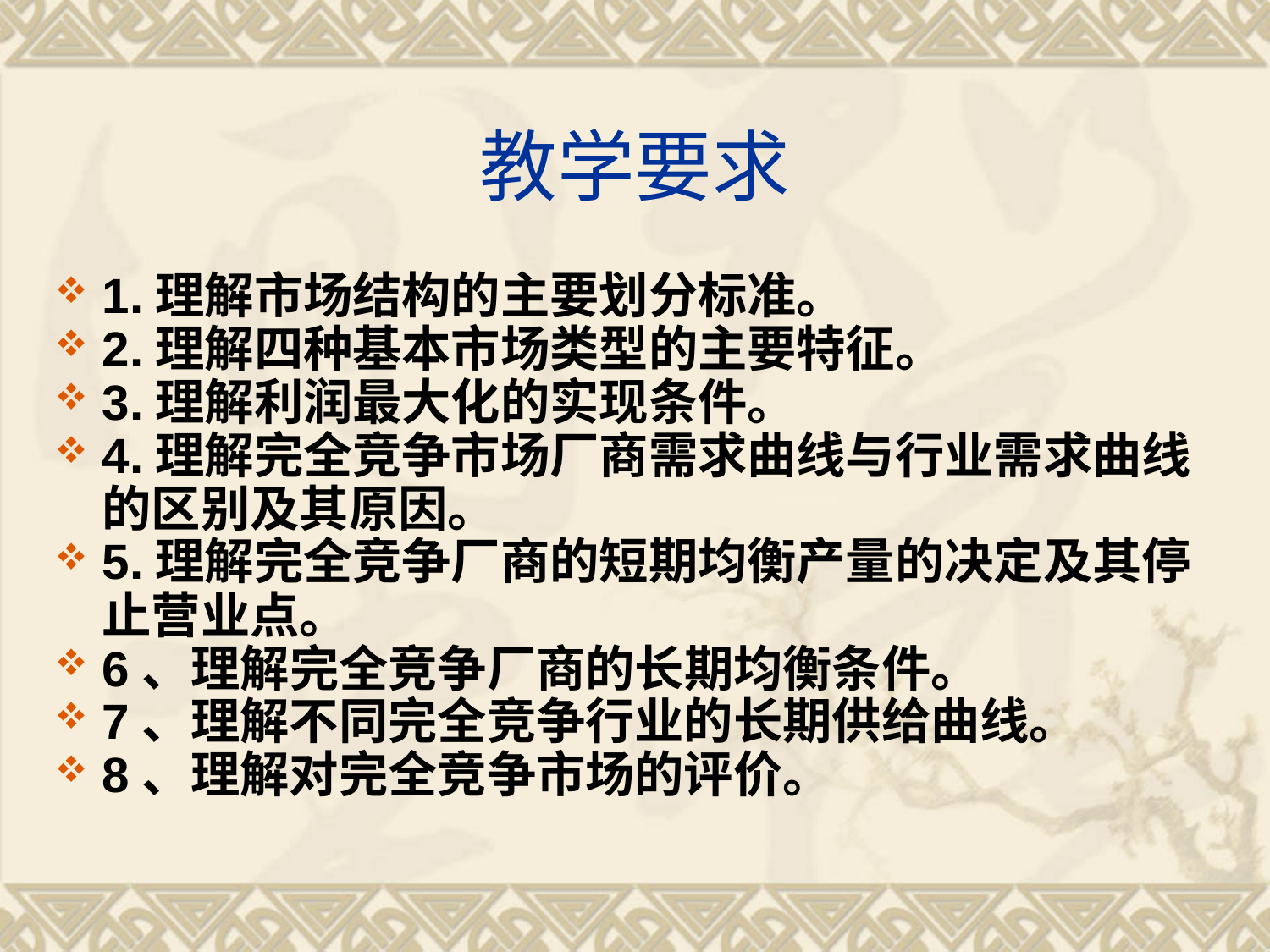

# 教学要求
1.理解市场结构的主要划分标准。
2.理解四种基本市场类型的主要特征。
3.理解利润最大化的实现条件。
4.理解完全竞争市场厂商需求曲线与行业需求曲线的区别及其原因。
5.理解完全竞争厂商的短期均衡产量的决定及其停止营业点。
6、理解完全竞争厂商的长期均衡条件。
7、理解不同完全竞争行业的长期供给曲线。
8、理解对完全竞争市场的评价。